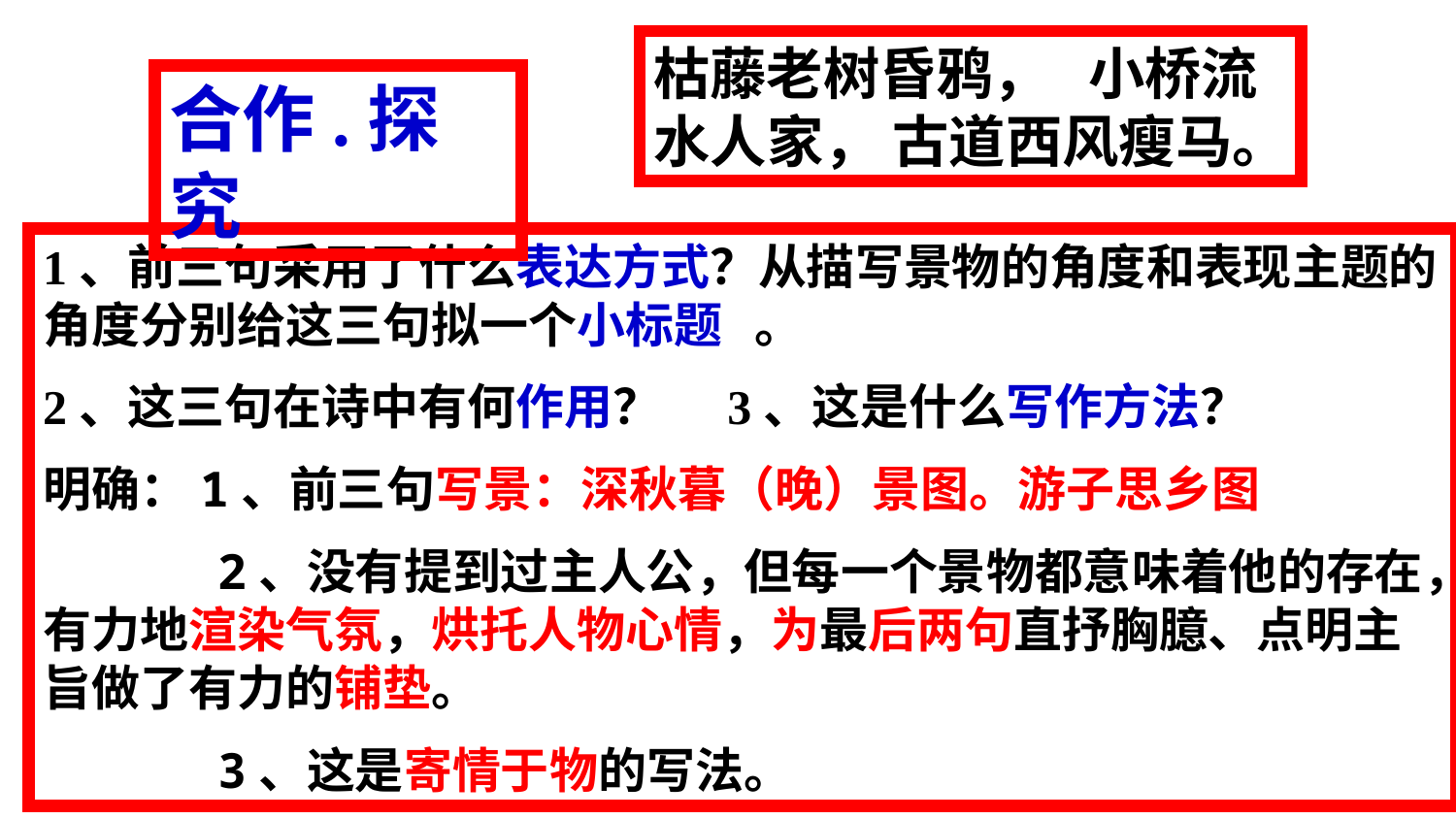

枯藤老树昏鸦，   小桥流水人家， 古道西风瘦马。
合作.探究
1、前三句采用了什么表达方式？从描写景物的角度和表现主题的角度分别给这三句拟一个小标题   。
2、这三句在诗中有何作用？     3、这是什么写作方法？
明确：1、前三句写景：深秋暮（晚）景图。游子思乡图
      2、没有提到过主人公，但每一个景物都意味着他的存在，有力地渲染气氛，烘托人物心情，为最后两句直抒胸臆、点明主旨做了有力的铺垫。
      3、这是寄情于物的写法。